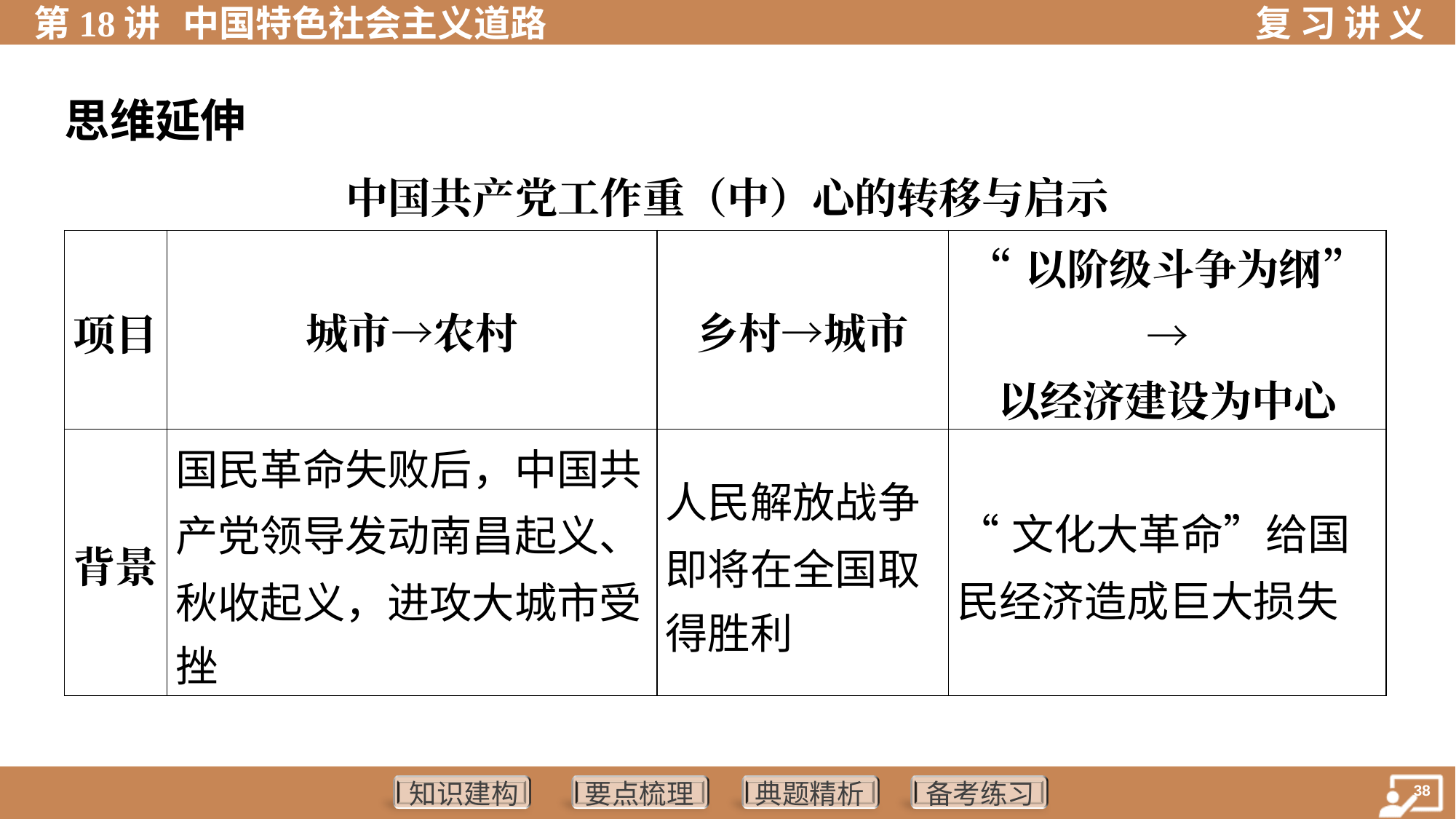

思维延伸
中国共产党工作重（中）心的转移与启示
| 项目 | 城市→农村 | 乡村→城市 | “以阶级斗争为纲”→ 以经济建设为中心 |
| --- | --- | --- | --- |
| 背景 | 国民革命失败后，中国共 产党领导发动南昌起义、 秋收起义，进攻大城市受 挫 | 人民解放战争 即将在全国取 得胜利 | “文化大革命”给国民经济造成巨大损失 |